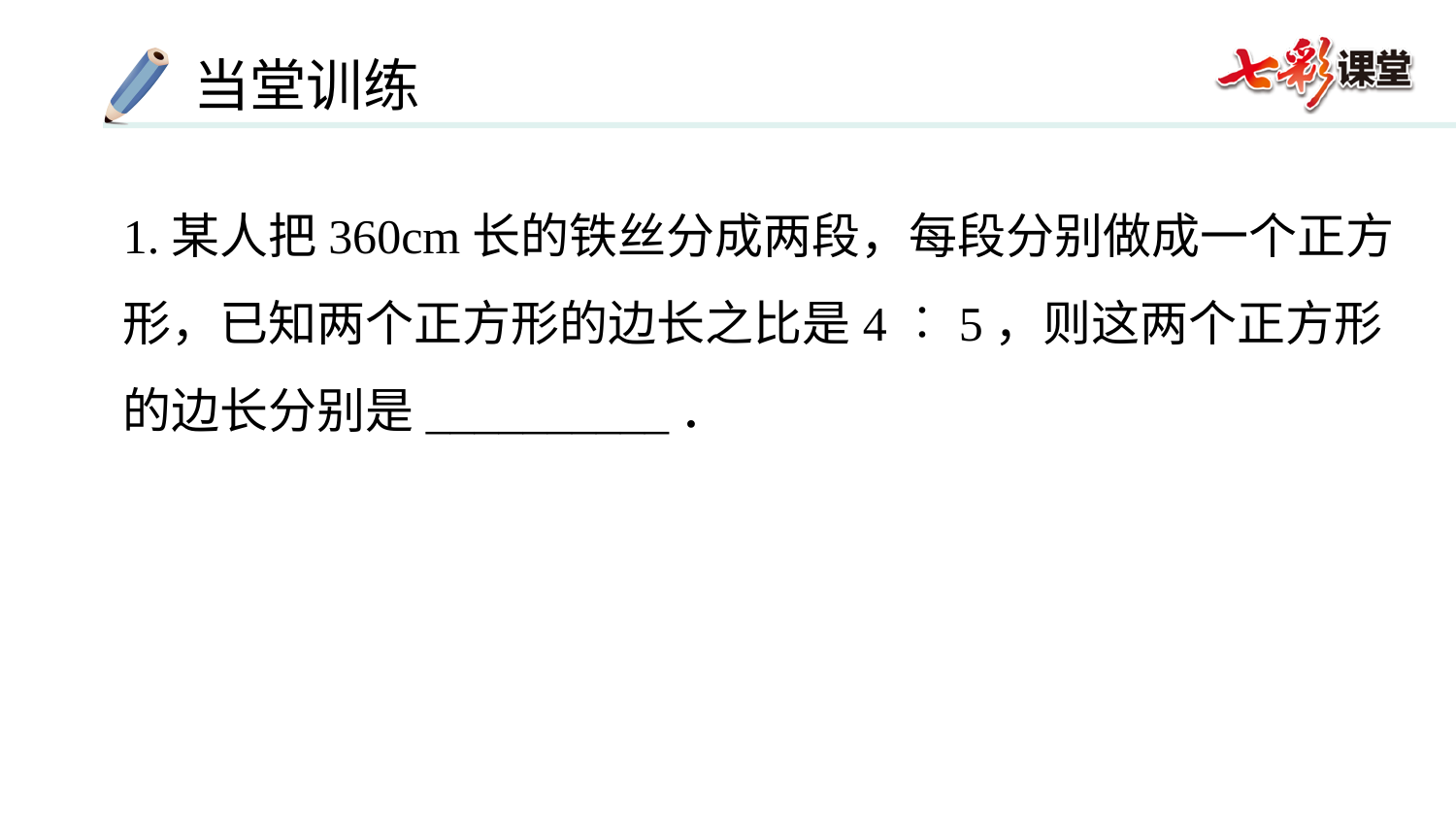

1.某人把360cm长的铁丝分成两段，每段分别做成一个正方形，已知两个正方形的边长之比是4︰5，则这两个正方形的边长分别是__________．